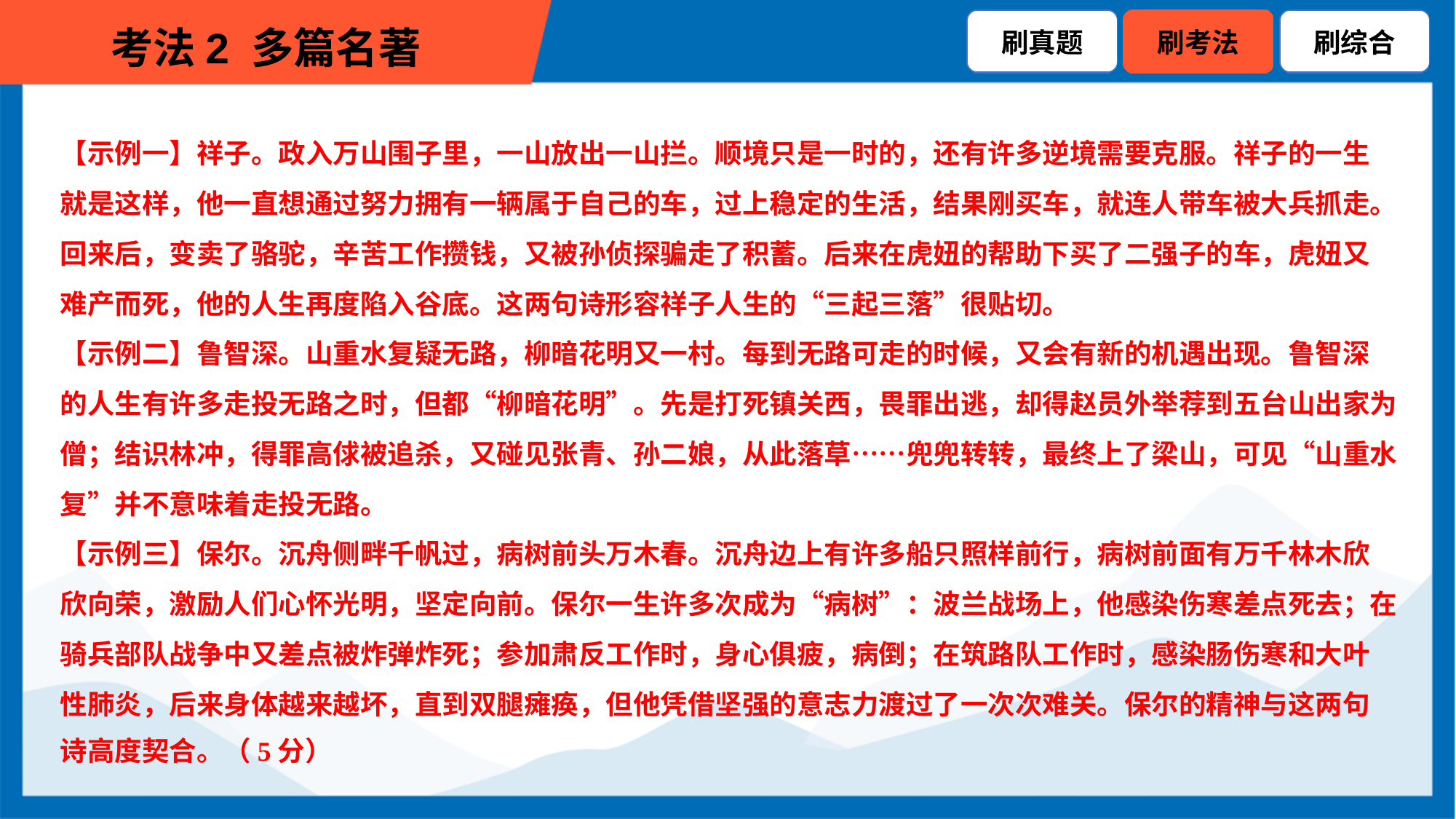

【示例一】祥子。政入万山围子里，一山放出一山拦。顺境只是一时的，还有许多逆境需要克服。祥子的一生
就是这样，他一直想通过努力拥有一辆属于自己的车，过上稳定的生活，结果刚买车，就连人带车被大兵抓走。
回来后，变卖了骆驼，辛苦工作攒钱，又被孙侦探骗走了积蓄。后来在虎妞的帮助下买了二强子的车，虎妞又
难产而死，他的人生再度陷入谷底。这两句诗形容祥子人生的“三起三落”很贴切。
【示例二】鲁智深。山重水复疑无路，柳暗花明又一村。每到无路可走的时候，又会有新的机遇出现。鲁智深
的人生有许多走投无路之时，但都“柳暗花明”。先是打死镇关西，畏罪出逃，却得赵员外举荐到五台山出家为
僧；结识林冲，得罪高俅被追杀，又碰见张青、孙二娘，从此落草……兜兜转转，最终上了梁山，可见“山重水
复”并不意味着走投无路。
【示例三】保尔。沉舟侧畔千帆过，病树前头万木春。沉舟边上有许多船只照样前行，病树前面有万千林木欣
欣向荣，激励人们心怀光明，坚定向前。保尔一生许多次成为“病树”：波兰战场上，他感染伤寒差点死去；在
骑兵部队战争中又差点被炸弹炸死；参加肃反工作时，身心俱疲，病倒；在筑路队工作时，感染肠伤寒和大叶
性肺炎，后来身体越来越坏，直到双腿瘫痪，但他凭借坚强的意志力渡过了一次次难关。保尔的精神与这两句
诗高度契合。（5分）